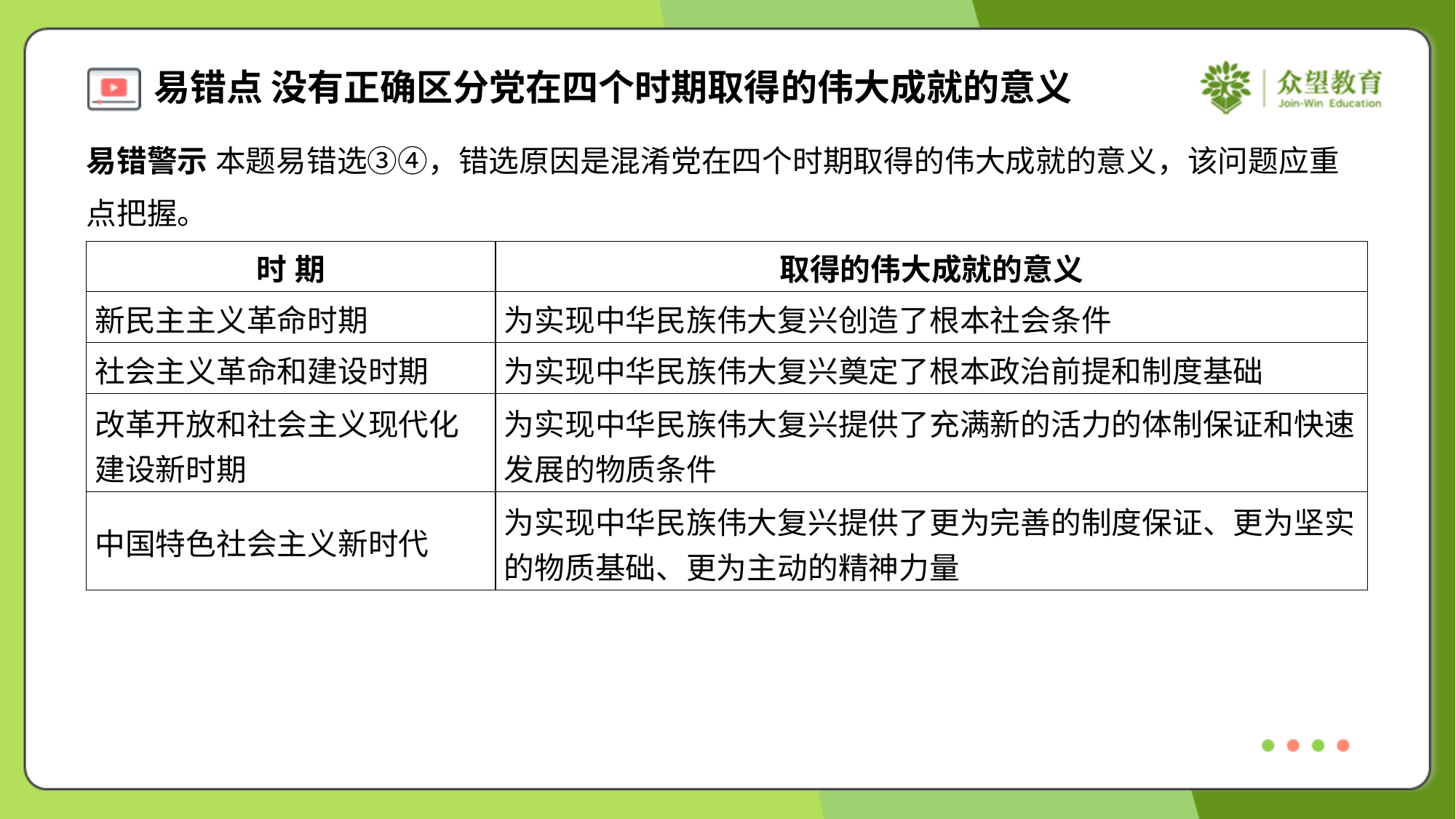

易错警示 本题易错选③④，错选原因是混淆党在四个时期取得的伟大成就的意义，该问题应重
点把握。
| 时 期 | 取得的伟大成就的意义 |
| --- | --- |
| 新民主主义革命时期 | 为实现中华民族伟大复兴创造了根本社会条件 |
| 社会主义革命和建设时期 | 为实现中华民族伟大复兴奠定了根本政治前提和制度基础 |
| 改革开放和社会主义现代化 建设新时期 | 为实现中华民族伟大复兴提供了充满新的活力的体制保证和快速 发展的物质条件 |
| 中国特色社会主义新时代 | 为实现中华民族伟大复兴提供了更为完善的制度保证、更为坚实 的物质基础、更为主动的精神力量 |